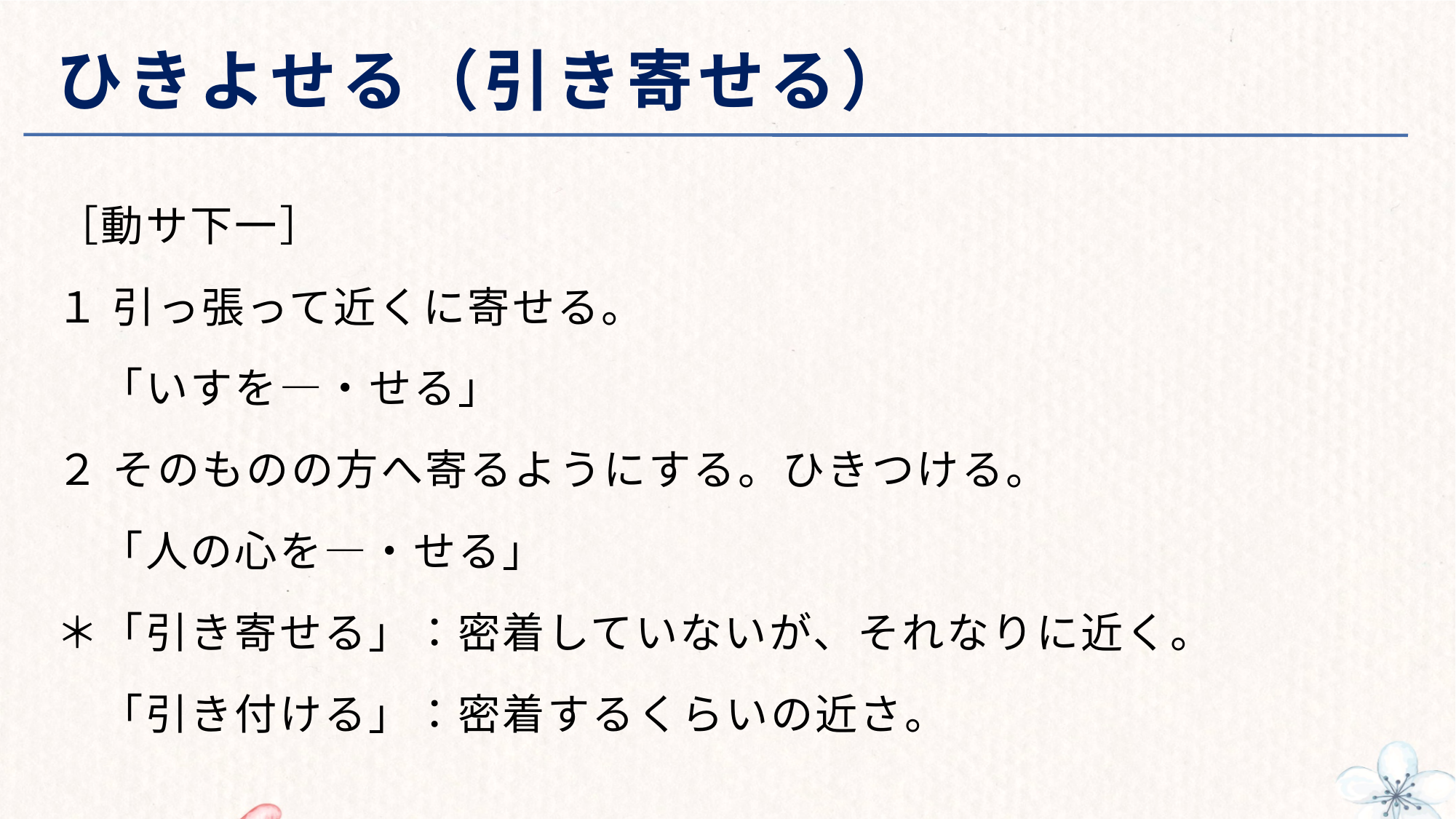

# ひきよせる（引き寄せる）
［動サ下一］
１ 引っ張って近くに寄せる。
　「いすを―・せる」
２ そのものの方へ寄るようにする。ひきつける。
　「人の心を―・せる」
＊「引き寄せる」：密着していないが、それなりに近く。
　「引き付ける」：密着するくらいの近さ。